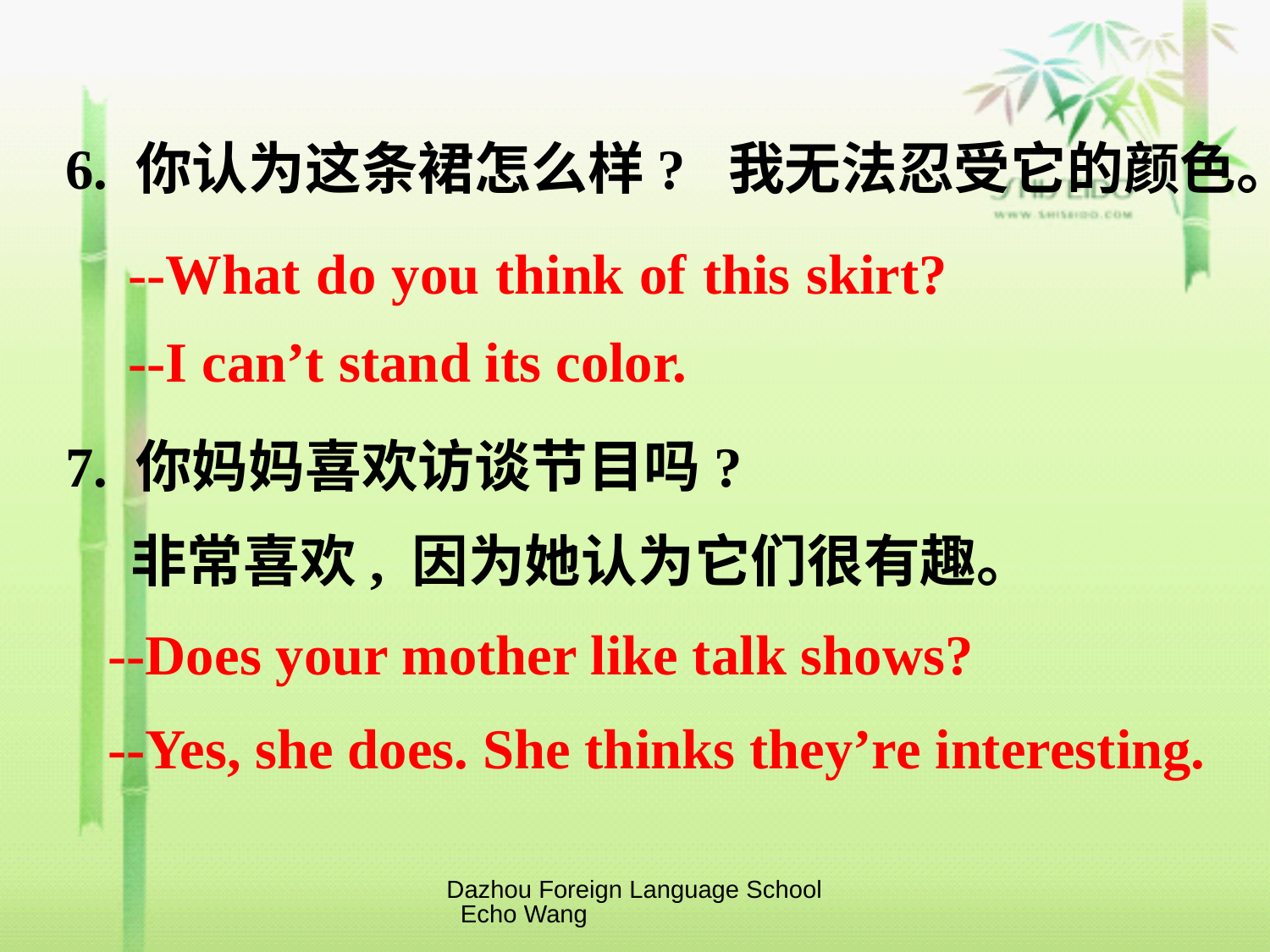

6. 你认为这条裙怎么样?  我无法忍受它的颜色。

7. 你妈妈喜欢访谈节目吗?
    非常喜欢, 因为她认为它们很有趣。
--What do you think of this skirt?
--I can’t stand its color.
--Does your mother like talk shows?
--Yes, she does. She thinks they’re interesting.
Dazhou Foreign Language School  Echo Wang